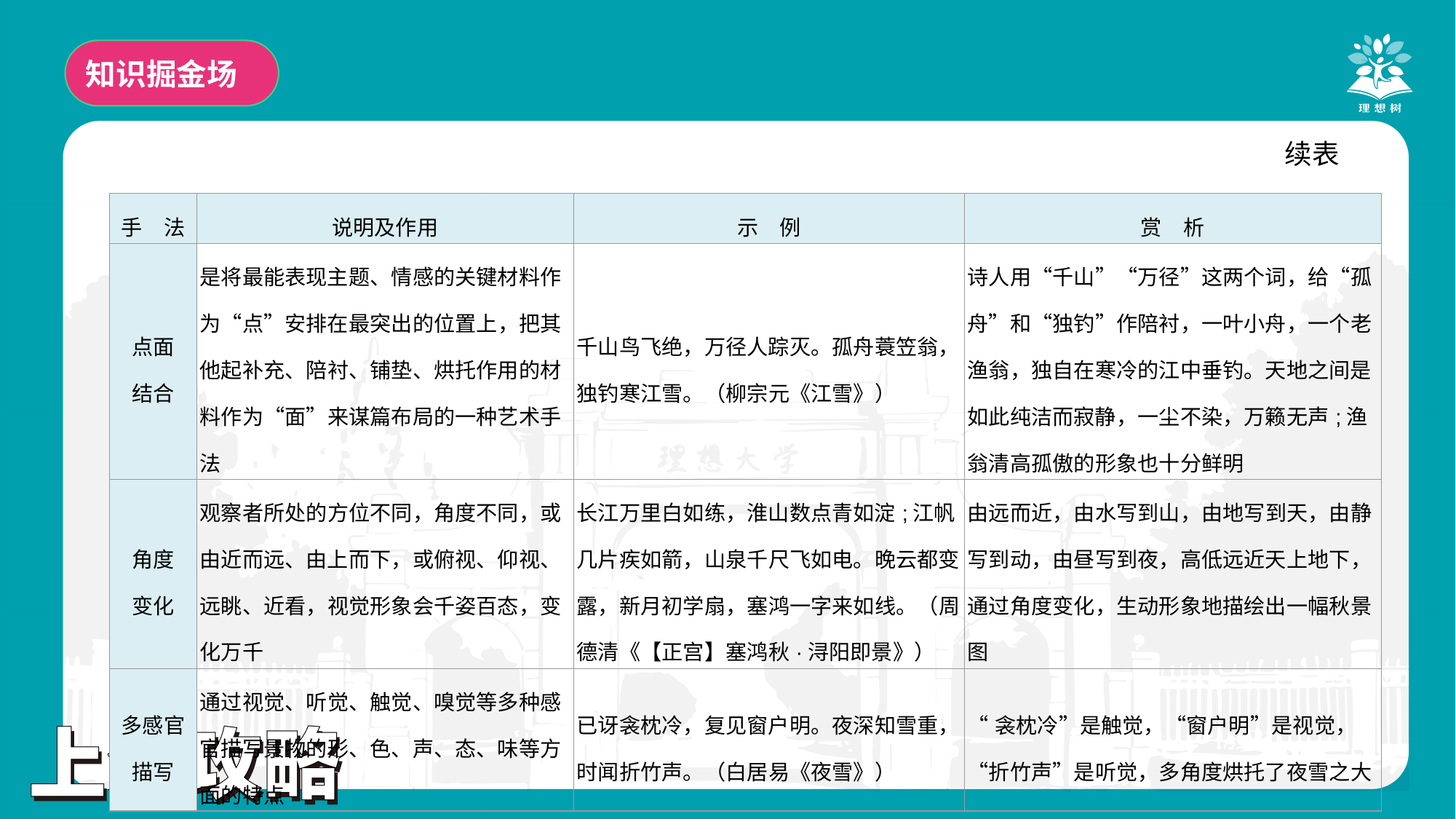

知识掘金场
续表
| 手　法 | 说明及作用 | 示　例 | 赏　析 |
| --- | --- | --- | --- |
| 点面 结合 | 是将最能表现主题、情感的关键材料作为“点”安排在最突出的位置上，把其他起补充、陪衬、铺垫、烘托作用的材料作为“面”来谋篇布局的一种艺术手法 | 千山鸟飞绝，万径人踪灭。孤舟蓑笠翁，独钓寒江雪。（柳宗元《江雪》） | 诗人用“千山”“万径”这两个词，给“孤舟”和“独钓”作陪衬，一叶小舟，一个老渔翁，独自在寒冷的江中垂钓。天地之间是如此纯洁而寂静，一尘不染，万籁无声;渔翁清高孤傲的形象也十分鲜明 |
| 角度 变化 | 观察者所处的方位不同，角度不同，或由近而远、由上而下，或俯视、仰视、远眺、近看，视觉形象会千姿百态，变化万千 | 长江万里白如练，淮山数点青如淀;江帆几片疾如箭，山泉千尺飞如电。晚云都变露，新月初学扇，塞鸿一字来如线。（周德清《【正宫】塞鸿秋·浔阳即景》） | 由远而近，由水写到山，由地写到天，由静写到动，由昼写到夜，高低远近天上地下，通过角度变化，生动形象地描绘出一幅秋景图 |
| 多感官 描写 | 通过视觉、听觉、触觉、嗅觉等多种感官描写景物的形、色、声、态、味等方面的特点 | 已讶衾枕冷，复见窗户明。夜深知雪重，时闻折竹声。（白居易《夜雪》） | “衾枕冷”是触觉，“窗户明”是视觉，“折竹声”是听觉，多角度烘托了夜雪之大 |